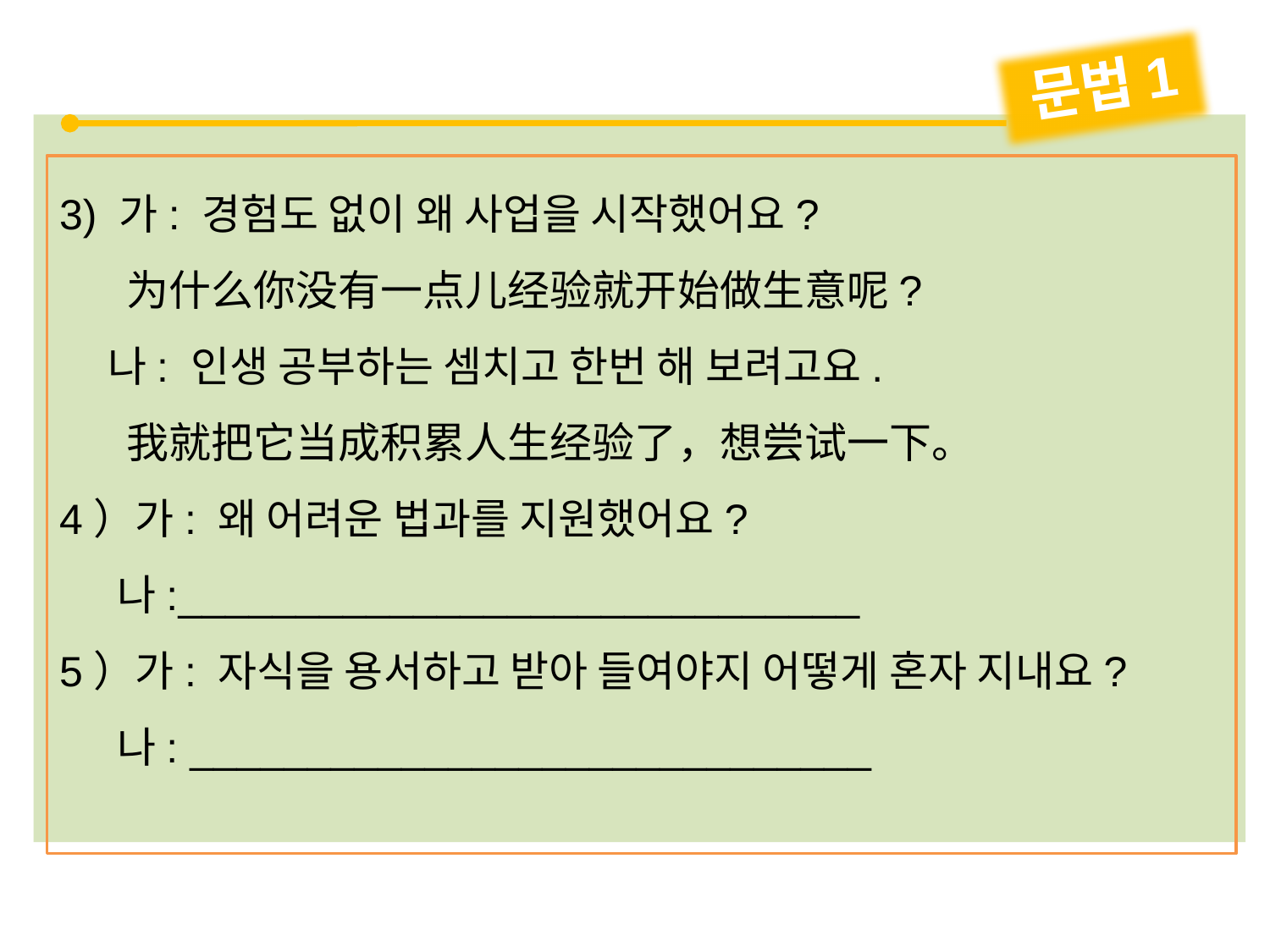

문법1

3) 가: 경험도 없이 왜 사업을 시작했어요?
      为什么你没有一点儿经验就开始做生意呢?
    나: 인생 공부하는 셈치고 한번 해 보려고요.
      我就把它当成积累人生经验了，想尝试一下。
4）가: 왜 어려운 법과를 지원했어요?
     나:_____________________________
5）가: 자식을 용서하고 받아 들여야지 어떻게 혼자 지내요?
     나: _____________________________